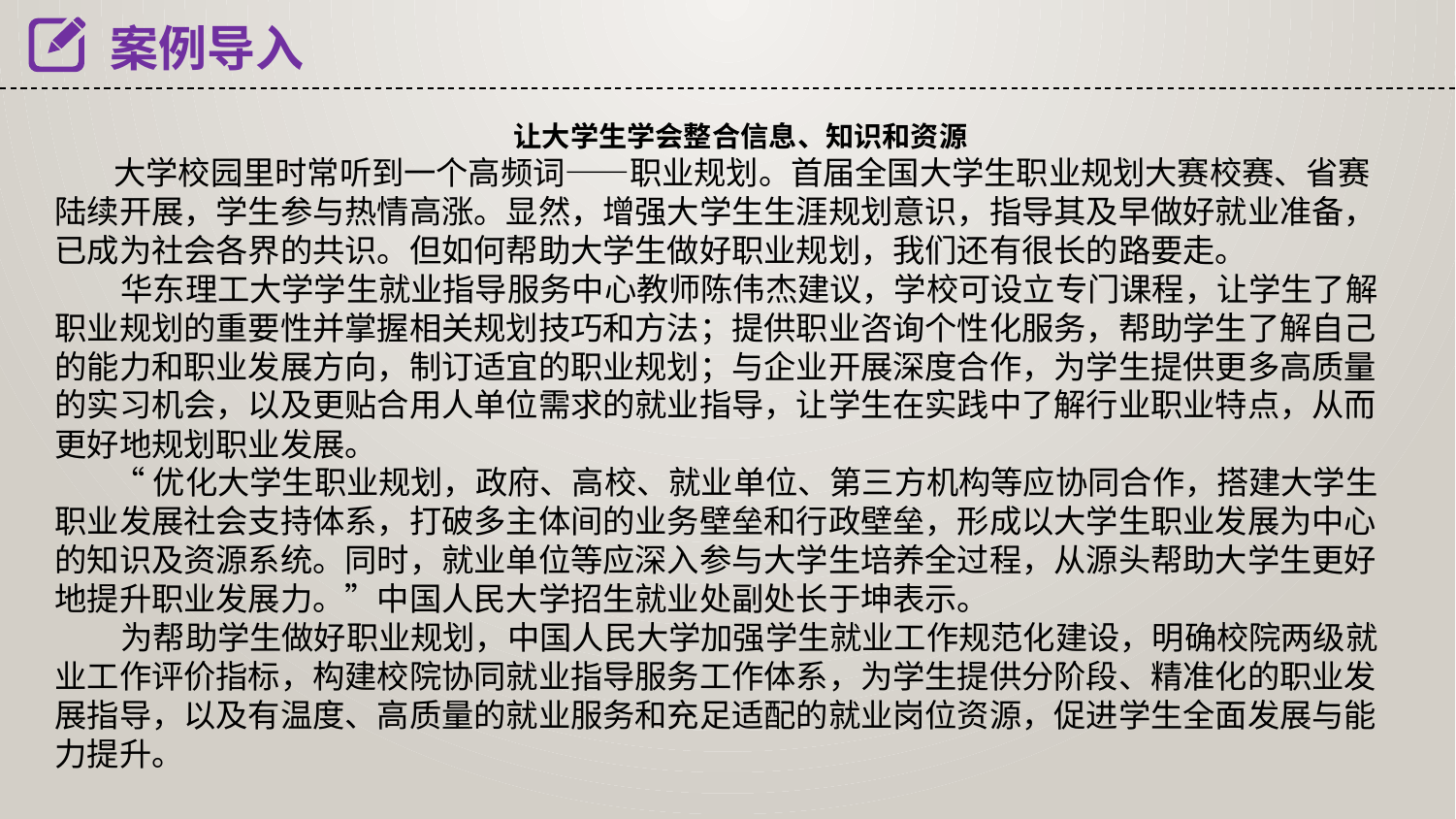

案例导入

   让大学生学会整合信息、知识和资源
        大学校园里时常听到一个高频词——职业规划。首届全国大学生职业规划大赛校赛、省赛陆续开展，学生参与热情高涨。显然，增强大学生生涯规划意识，指导其及早做好就业准备，已成为社会各界的共识。但如何帮助大学生做好职业规划，我们还有很长的路要走。
        华东理工大学学生就业指导服务中心教师陈伟杰建议，学校可设立专门课程，让学生了解职业规划的重要性并掌握相关规划技巧和方法；提供职业咨询个性化服务，帮助学生了解自己的能力和职业发展方向，制订适宜的职业规划；与企业开展深度合作，为学生提供更多高质量的实习机会，以及更贴合用人单位需求的就业指导，让学生在实践中了解行业职业特点，从而更好地规划职业发展。
        “优化大学生职业规划，政府、高校、就业单位、第三方机构等应协同合作，搭建大学生职业发展社会支持体系，打破多主体间的业务壁垒和行政壁垒，形成以大学生职业发展为中心的知识及资源系统。同时，就业单位等应深入参与大学生培养全过程，从源头帮助大学生更好地提升职业发展力。”中国人民大学招生就业处副处长于坤表示。
        为帮助学生做好职业规划，中国人民大学加强学生就业工作规范化建设，明确校院两级就业工作评价指标，构建校院协同就业指导服务工作体系，为学生提供分阶段、精准化的职业发展指导，以及有温度、高质量的就业服务和充足适配的就业岗位资源，促进学生全面发展与能力提升。

4